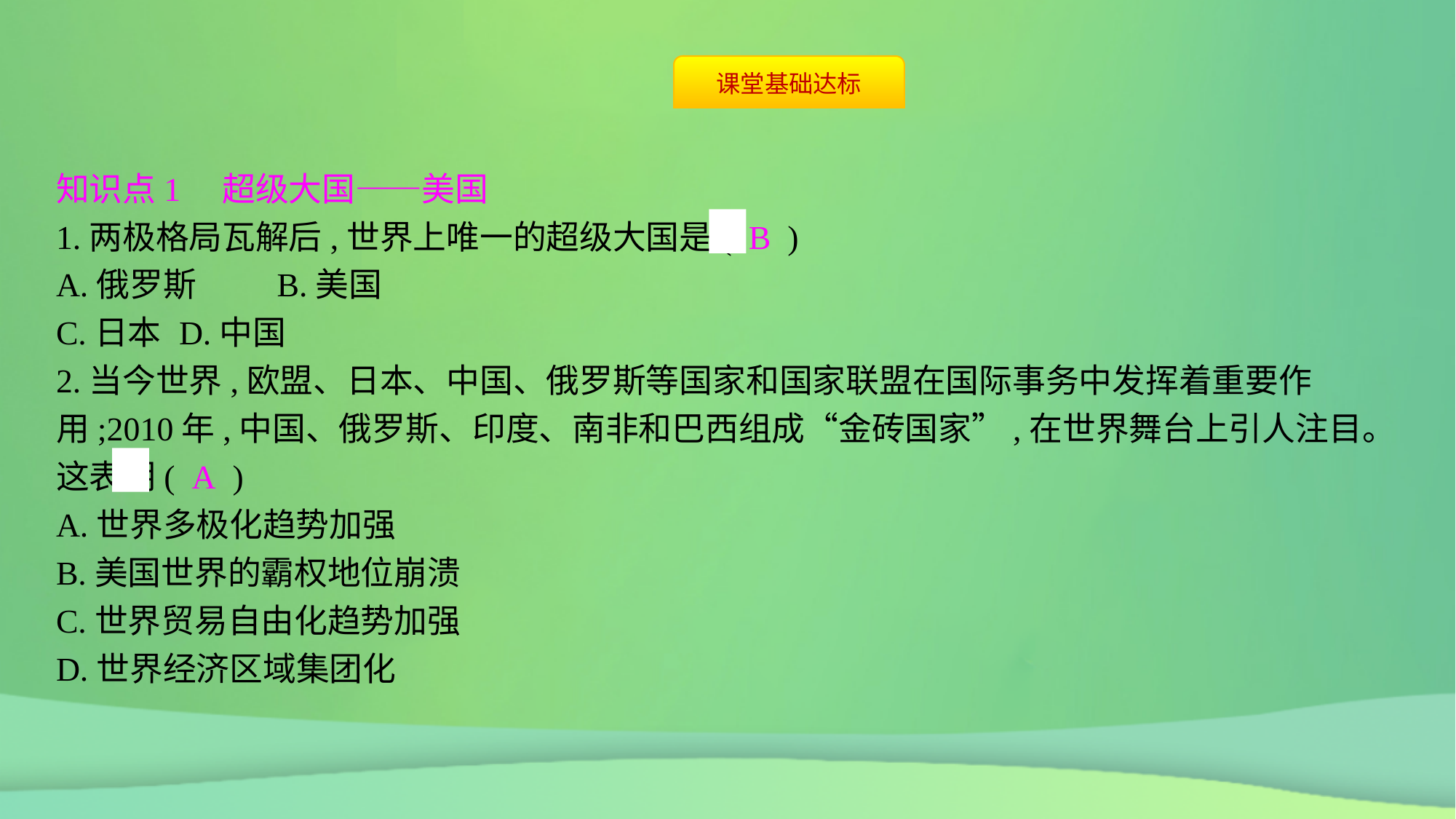

知识点1　超级大国——美国
1.两极格局瓦解后,世界上唯一的超级大国是(  B  )
A.俄罗斯	B.美国
C.日本	D.中国
2.当今世界,欧盟、日本、中国、俄罗斯等国家和国家联盟在国际事务中发挥着重要作用;2010年,中国、俄罗斯、印度、南非和巴西组成“金砖国家”,在世界舞台上引人注目。这表明(  A  )
A.世界多极化趋势加强
B.美国世界的霸权地位崩溃
C.世界贸易自由化趋势加强
D.世界经济区域集团化